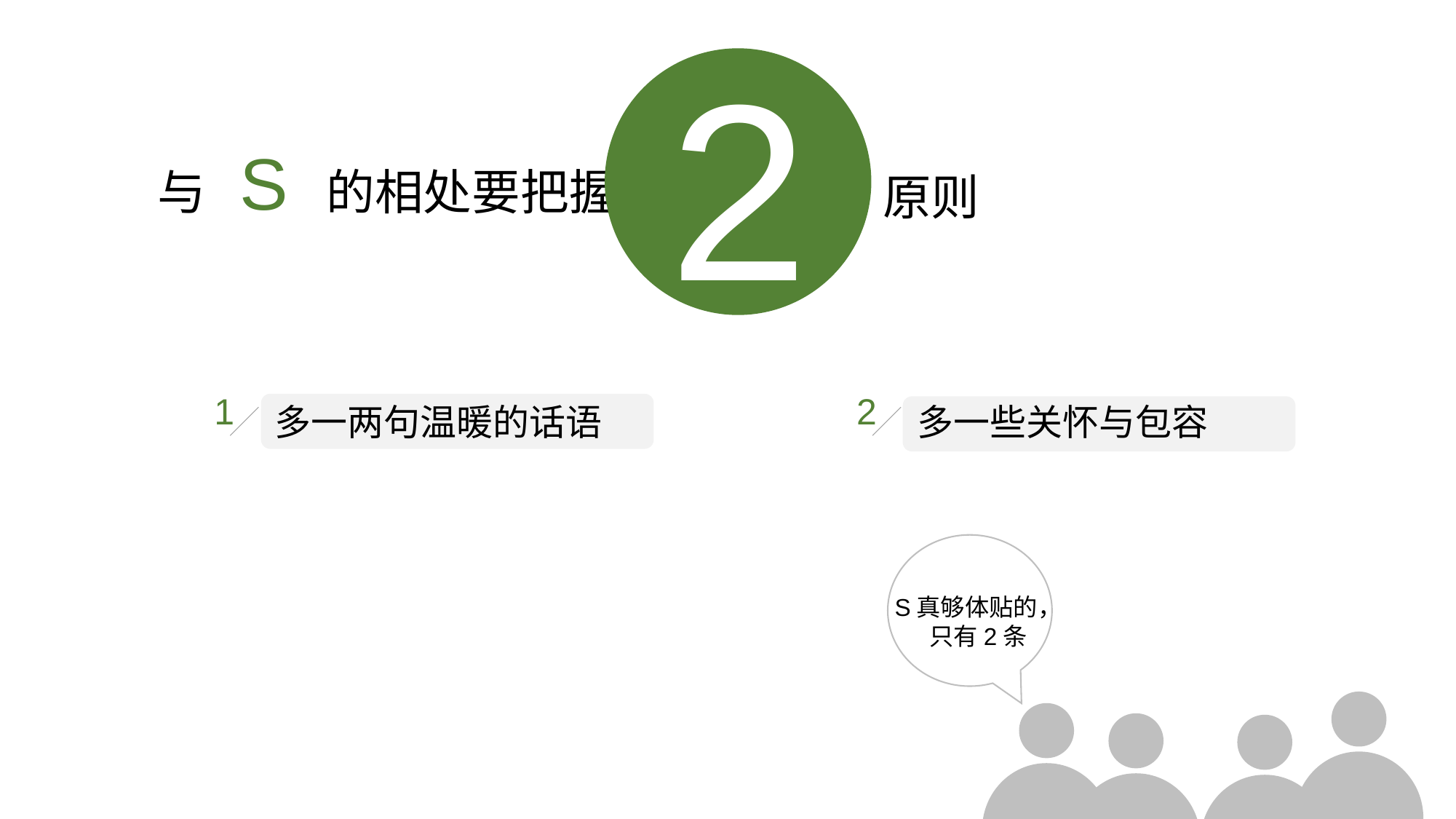

2

与 S 的相处要把握
原则
1
多一两句温暖的话语

2
多一些关怀与包容

S真够体贴的，
只有2条